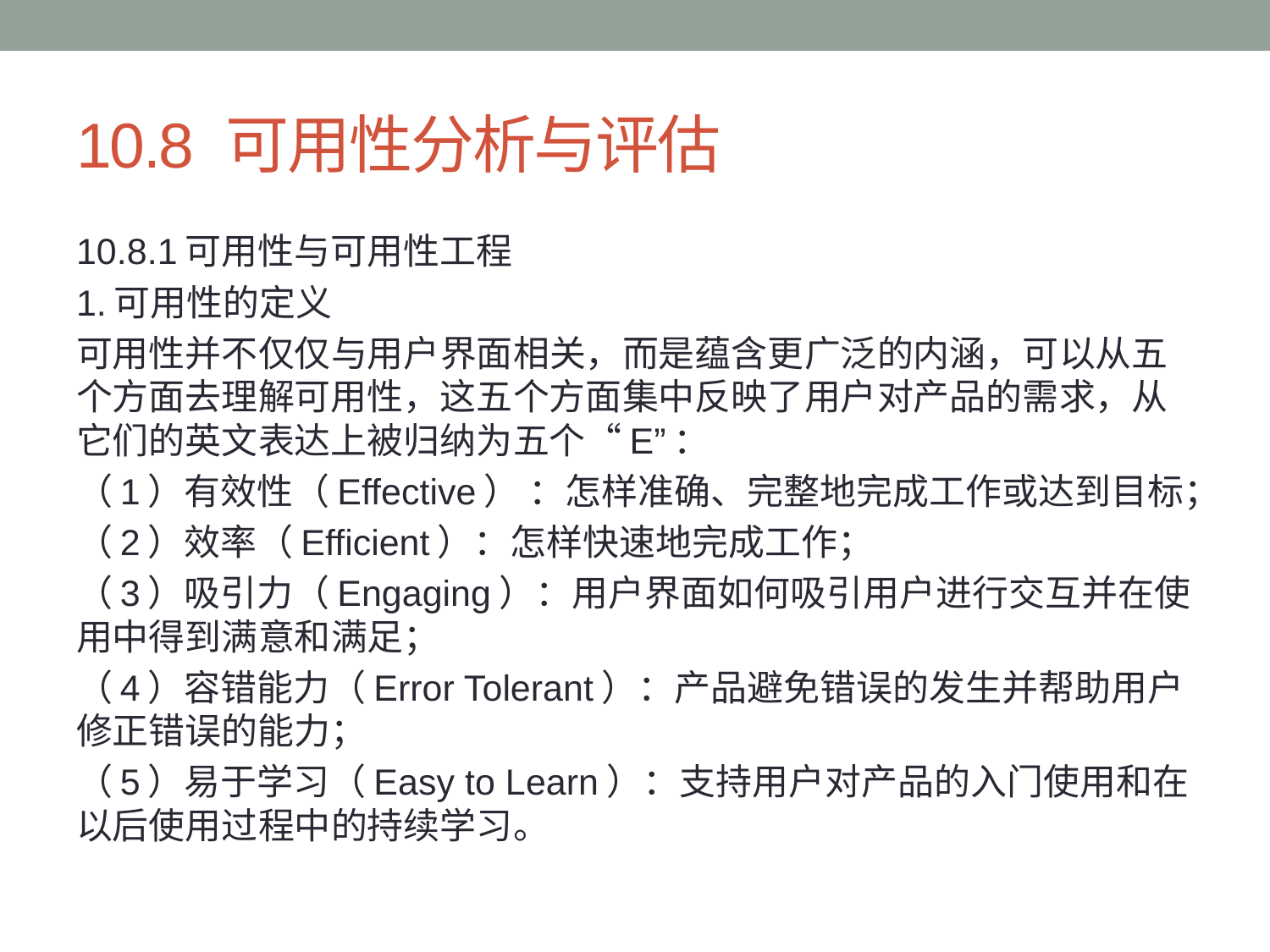

# 10.8 可用性分析与评估
10.8.1可用性与可用性工程
1.可用性的定义
可用性并不仅仅与用户界面相关，而是蕴含更广泛的内涵，可以从五个方面去理解可用性，这五个方面集中反映了用户对产品的需求，从它们的英文表达上被归纳为五个“E”：
（1）有效性（Effective） ：怎样准确、完整地完成工作或达到目标；
（2）效率（Efficient）：怎样快速地完成工作；
（3）吸引力（Engaging）：用户界面如何吸引用户进行交互并在使用中得到满意和满足；
（4）容错能力（Error Tolerant）：产品避免错误的发生并帮助用户修正错误的能力；
（5）易于学习（Easy to Learn）：支持用户对产品的入门使用和在以后使用过程中的持续学习。